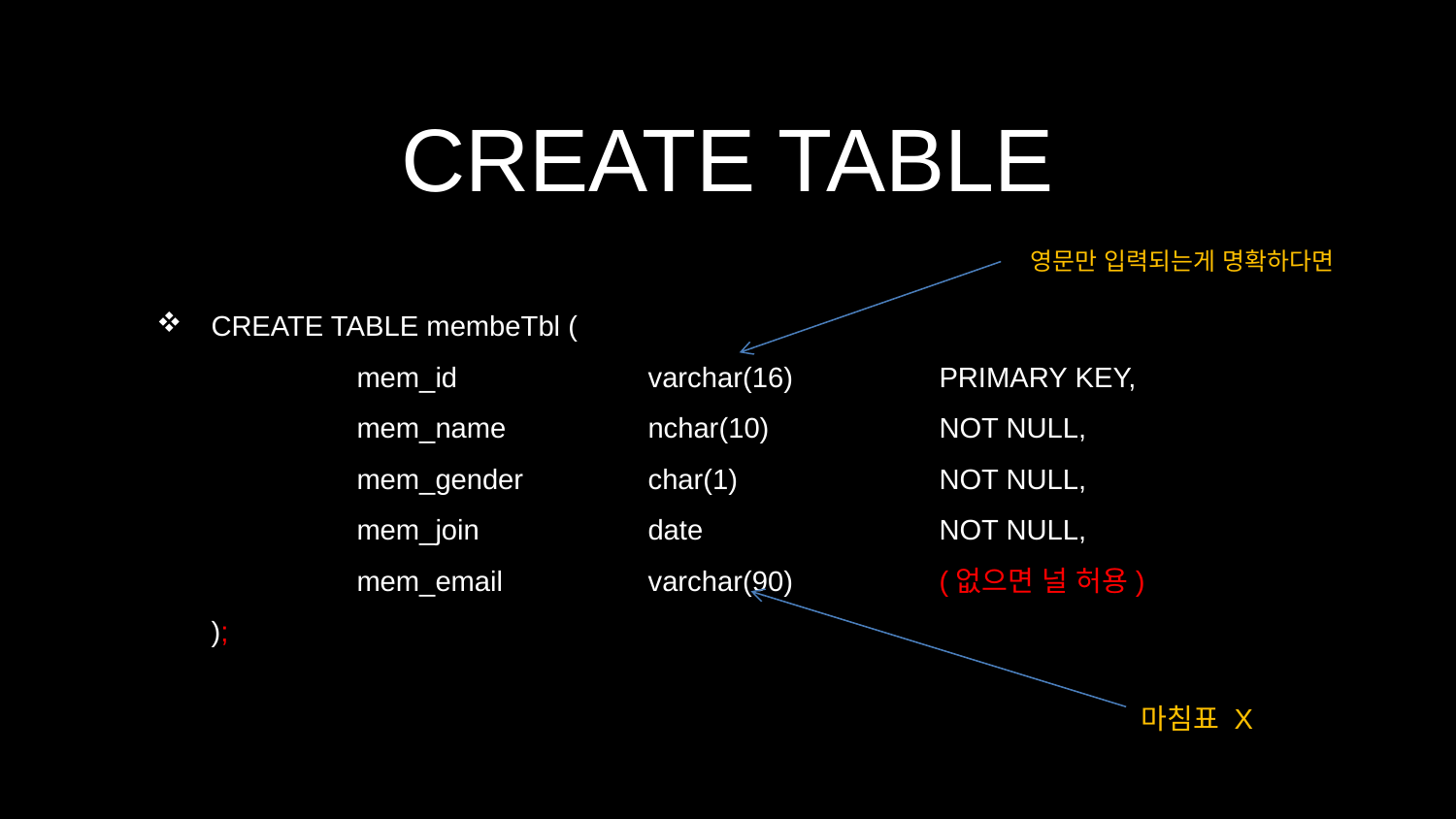

# CREATE TABLE
영문만 입력되는게 명확하다면
CREATE TABLE membeTbl (
		mem_id		varchar(16)		PRIMARY KEY,
		mem_name	nchar(10)   	NOT NULL,
		mem_gender	char(1)		NOT NULL,
		mem_join		date		NOT NULL,
		mem_email	varchar(90)		(없으면 널 허용)
	);
마침표 X